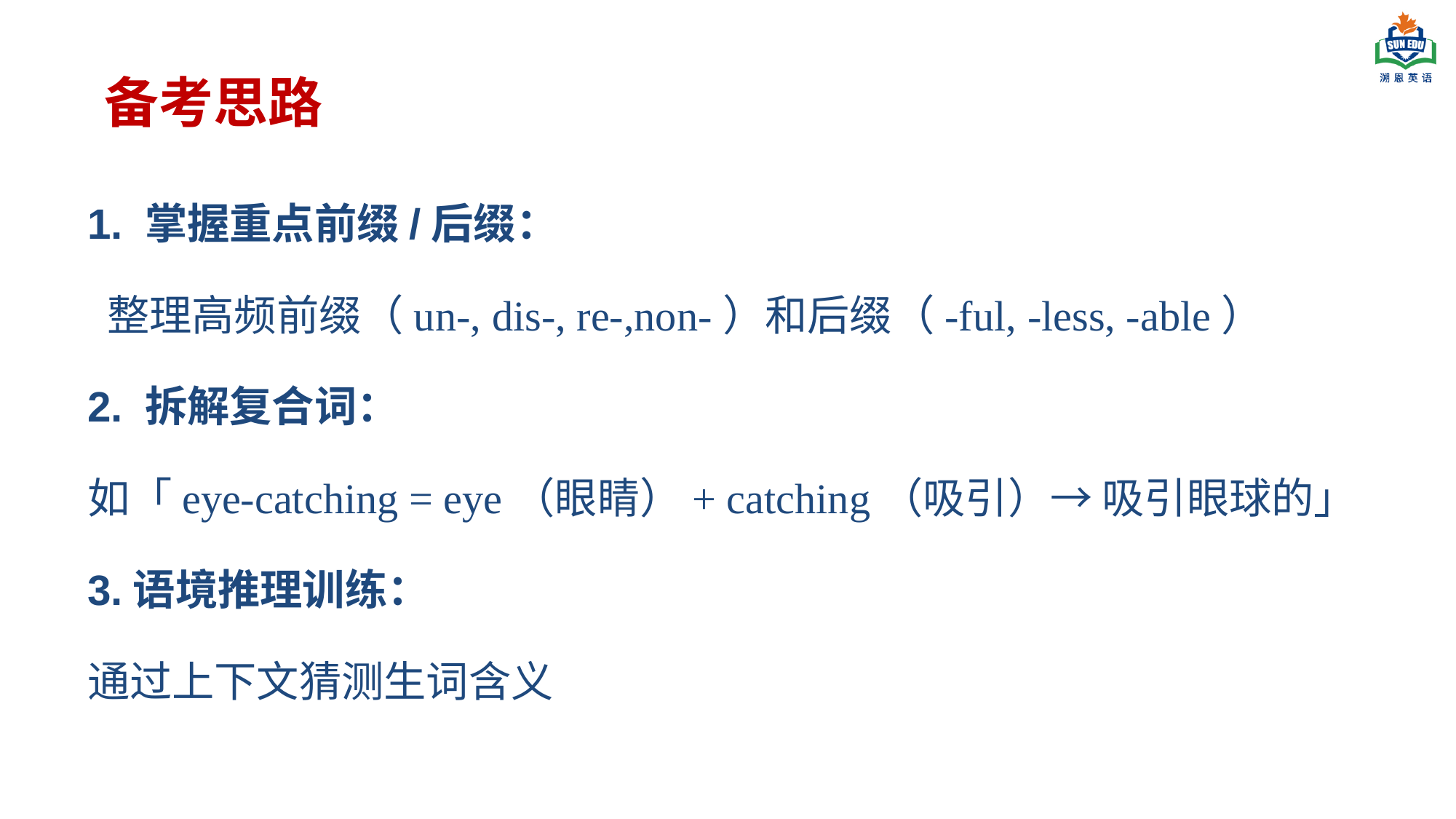

# 备考思路
1. 掌握重点前缀/后缀：
 整理高频前缀（un-, dis-, re-,non-）和后缀（-ful, -less, -able）
2. 拆解复合词：
如「eye-catching = eye（眼睛）+ catching（吸引）→ 吸引眼球的」
3.语境推理训练：
通过上下文猜测生词含义